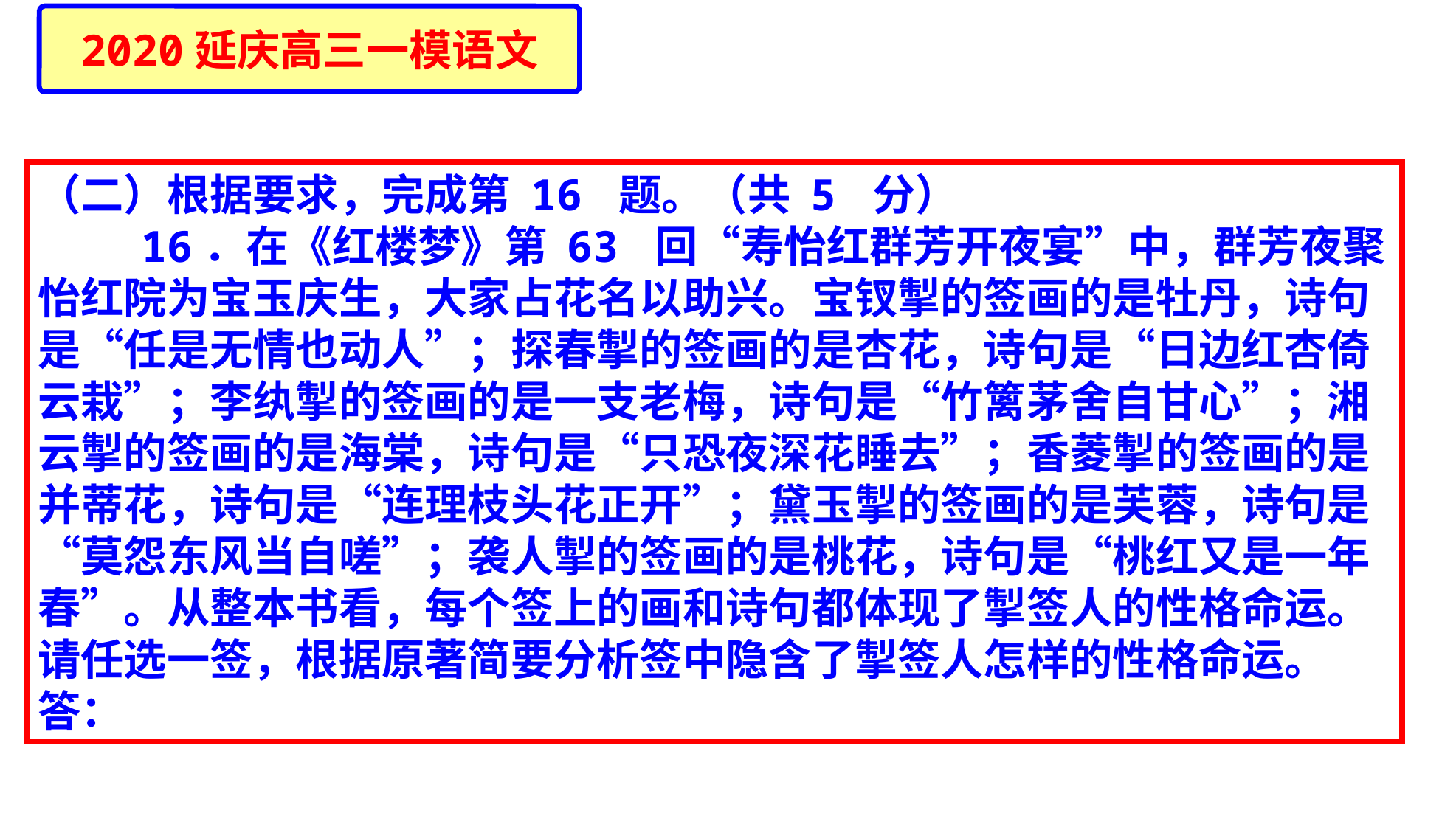

2020延庆高三一模语文
（二）根据要求，完成第 16 题。（共 5 分）
    16．在《红楼梦》第 63 回“寿怡红群芳开夜宴”中，群芳夜聚怡红院为宝玉庆生，大家占花名以助兴。宝钗掣的签画的是牡丹，诗句是“任是无情也动人”；探春掣的签画的是杏花，诗句是“日边红杏倚云栽”；李纨掣的签画的是一支老梅，诗句是“竹篱茅舍自甘心”；湘云掣的签画的是海棠，诗句是“只恐夜深花睡去”；香菱掣的签画的是并蒂花，诗句是“连理枝头花正开”；黛玉掣的签画的是芙蓉，诗句是“莫怨东风当自嗟”；袭人掣的签画的是桃花，诗句是“桃红又是一年春”。从整本书看，每个签上的画和诗句都体现了掣签人的性格命运。请任选一签，根据原著简要分析签中隐含了掣签人怎样的性格命运。
答：